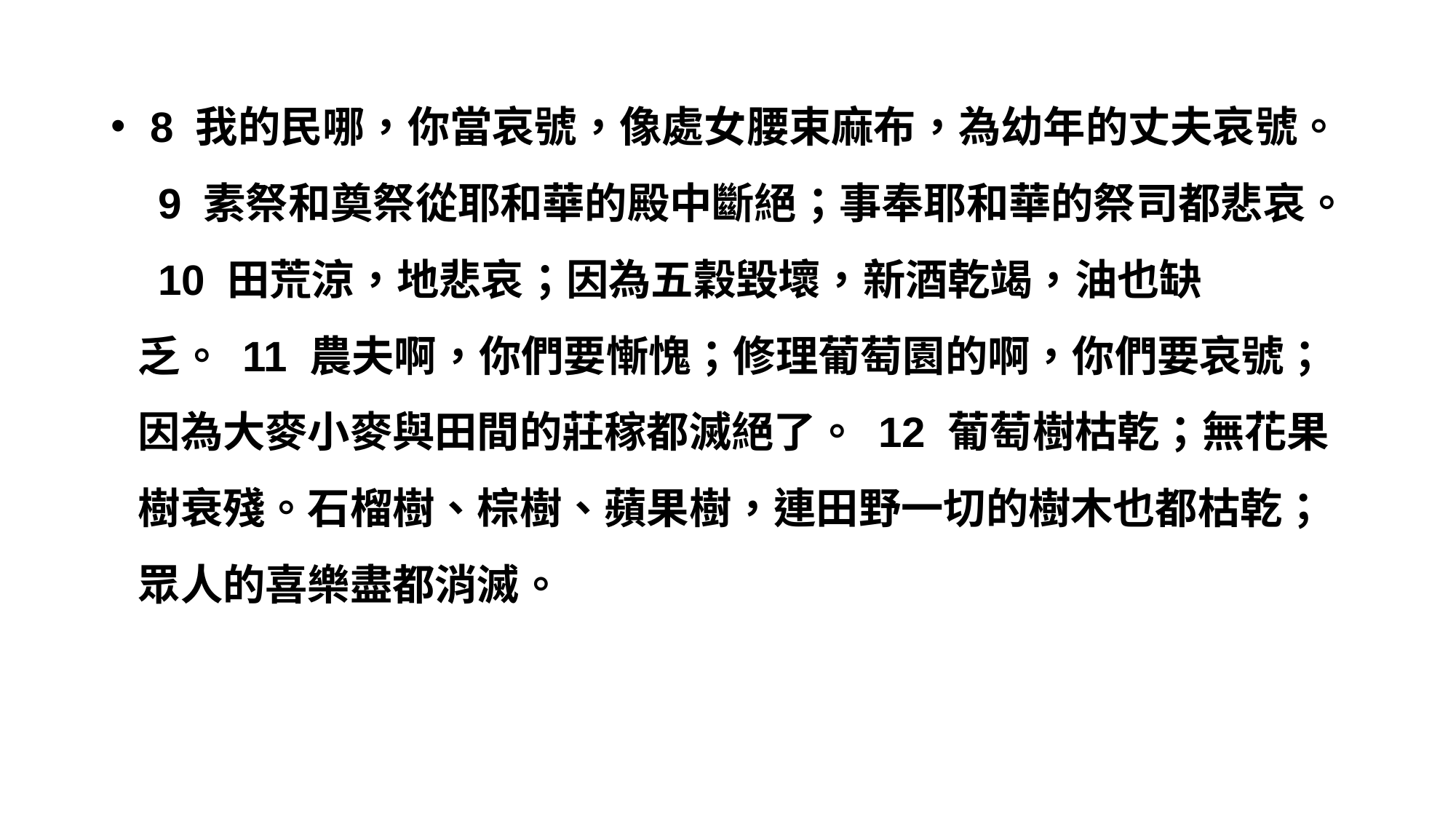

8 我的民哪，你當哀號，像處女腰束麻布，為幼年的丈夫哀號。 9 素祭和奠祭從耶和華的殿中斷絕；事奉耶和華的祭司都悲哀。 10 田荒涼，地悲哀；因為五穀毀壞，新酒乾竭，油也缺乏。 11 農夫啊，你們要慚愧；修理葡萄園的啊，你們要哀號；因為大麥小麥與田間的莊稼都滅絕了。 12 葡萄樹枯乾；無花果樹衰殘。石榴樹、棕樹、蘋果樹，連田野一切的樹木也都枯乾；眾人的喜樂盡都消滅。